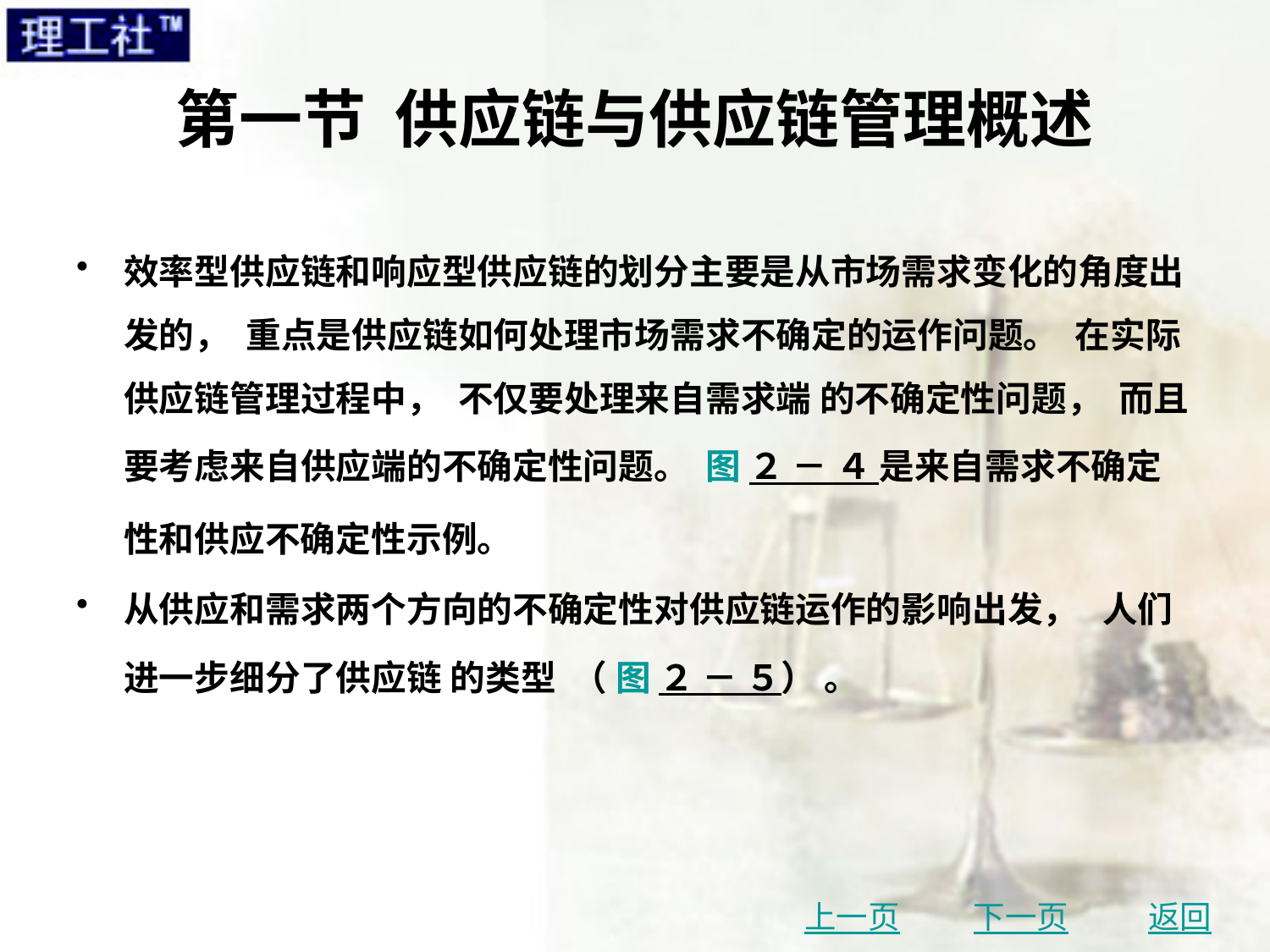

# 第一节  供应链与供应链管理概述
效率型供应链和响应型供应链的划分主要是从市场需求变化的角度出发的，  重点是供应链如何处理市场需求不确定的运作问题。  在实际供应链管理过程中，  不仅要处理来自需求端 的不确定性问题，  而且要考虑来自供应端的不确定性问题。  图 ２ － ４ 是来自需求不确定性和供应不确定性示例。
从供应和需求两个方向的不确定性对供应链运作的影响出发，   人们进一步细分了供应链 的类型  （ 图 ２ － ５） 。

上一页
下一页
返回